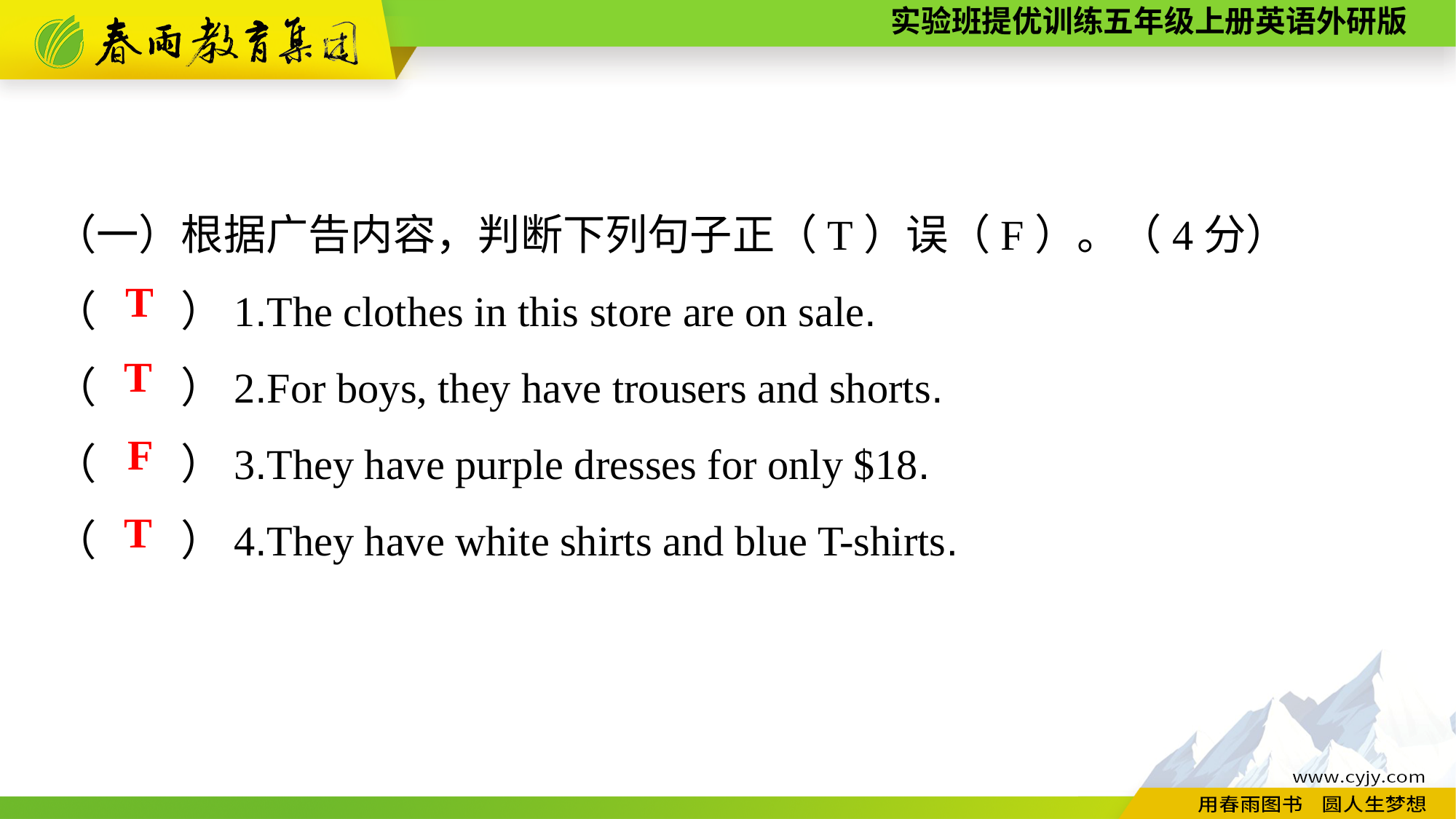

（一）根据广告内容，判断下列句子正（T）误（F）。（4分）
（　　）1.The clothes in this store are on sale.
（　　）2.For boys, they have trousers and shorts.
（　　）3.They have purple dresses for only $18.
（　　）4.They have white shirts and blue T-shirts.
T
T
F
T